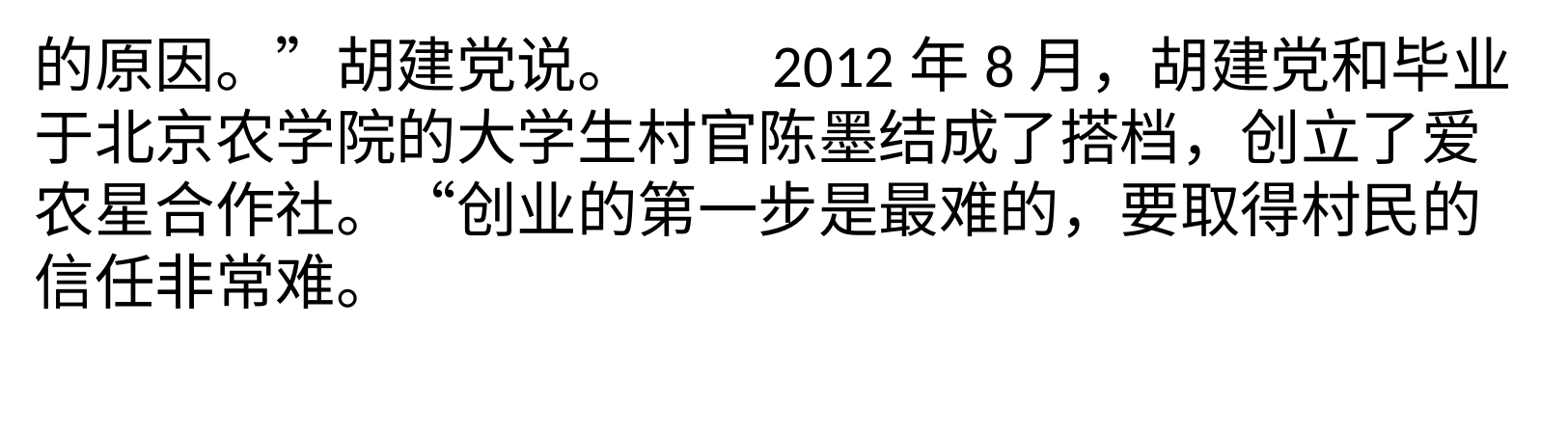

的原因。”胡建党说。　　2012年8月，胡建党和毕业于北京农学院的大学生村官陈墨结成了搭档，创立了爱农星合作社。“创业的第一步是最难的，要取得村民的信任非常难。